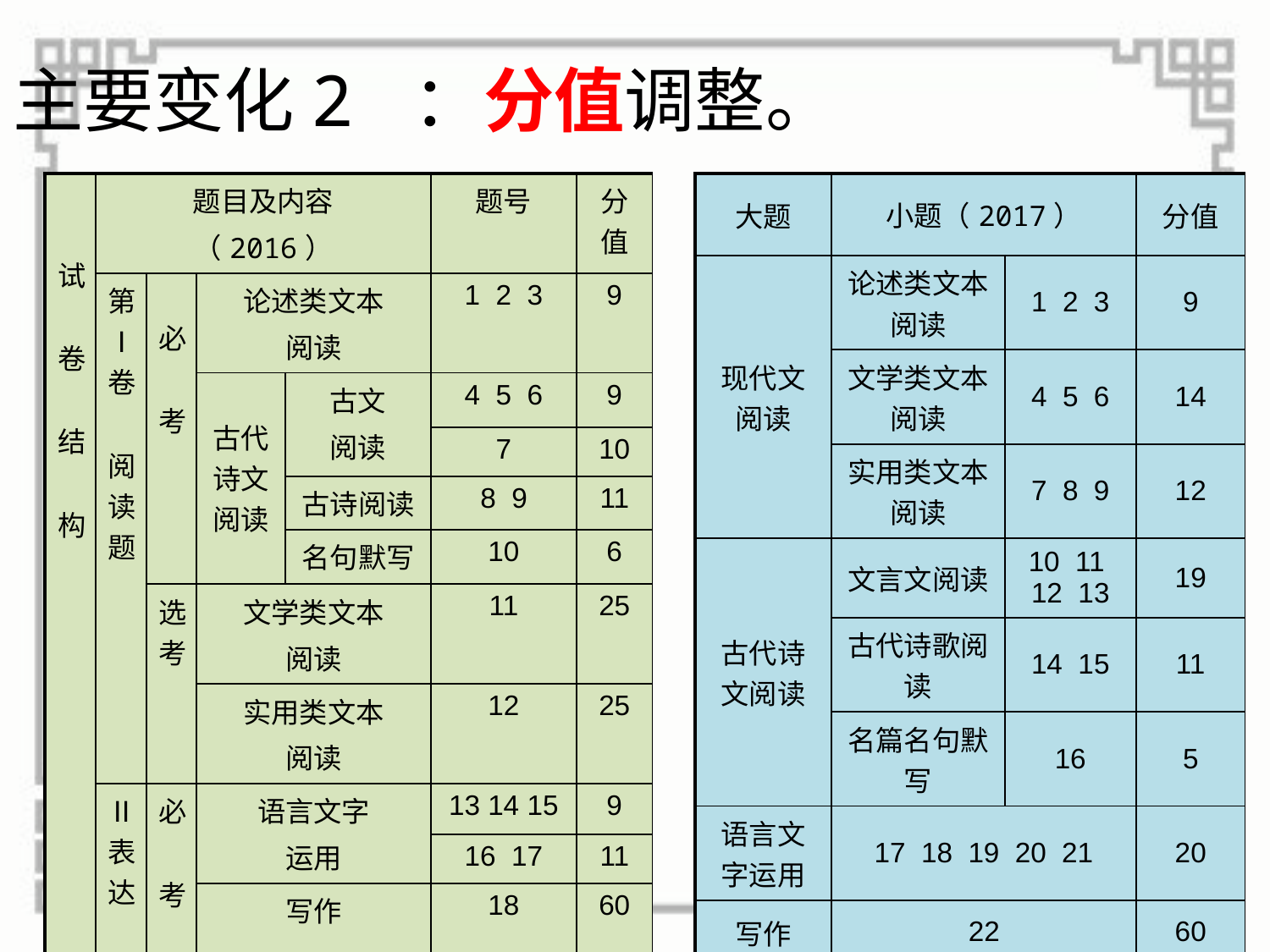

# 主要变化2 ：分值调整。
| 试 卷 结 构 | 题目及内容 （2016） |  |  |  | 题号 | 分值 |
| --- | --- | --- | --- | --- | --- | --- |
|  | 第Ⅰ卷 阅读题 | 必 考 | 论述类文本 阅读 |  | 1 2 3 | 9 |
|  |  |  | 古代诗文阅读 | 古文 阅读 | 4 5 6 | 9 |
|  |  |  |  |  | 7 | 10 |
|  |  |  |  | 古诗阅读 | 8 9 | 11 |
|  |  |  |  | 名句默写 | 10 | 6 |
|  |  | 选考 | 文学类文本 阅读 |  | 11 | 25 |
|  |  |  | 实用类文本 阅读 |  | 12 | 25 |
|  | Ⅱ表达 | 必 考 | 语言文字 运用 |  | 13 14 15 | 9 |
|  |  |  |  |  | 16 17 | 11 |
|  |  |  | 写作 |  | 18 | 60 |
| 大题 | 小题（2017） |  | 分值 |
| --- | --- | --- | --- |
| 现代文阅读 | 论述类文本阅读 | 1 2 3 | 9 |
|  | 文学类文本阅读 | 4 5 6 | 14 |
|  | 实用类文本阅读 | 7 8 9 | 12 |
| 古代诗文阅读 | 文言文阅读 | 10 11 12 13 | 19 |
|  | 古代诗歌阅读 | 14 15 | 11 |
|  | 名篇名句默写 | 16 | 5 |
| 语言文字运用 | 17 18 19 20 21 |  | 20 |
| 写作 | 22 |  | 60 |